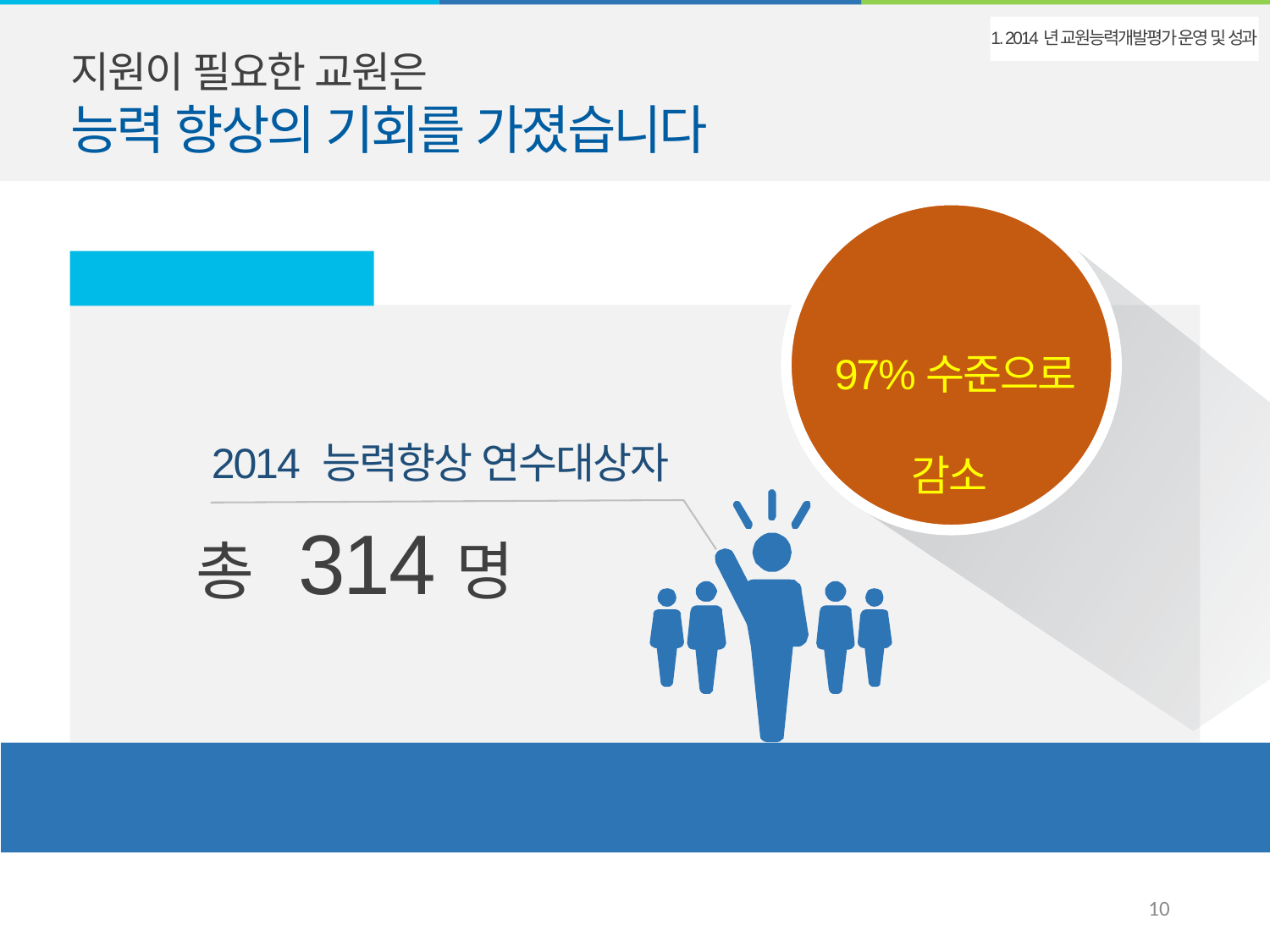

지원이 필요한 교원은
능력 향상의 기회를 가졌습니다
1. 2014년 교원능력개발평가 운영 및 성과

이전년도 대비
97%수준으로
감소

능력향상연수

2014 능력향상 연수대상자

총 314명

대상자의 100%가 능력향상연수를 이수하였습니다
10